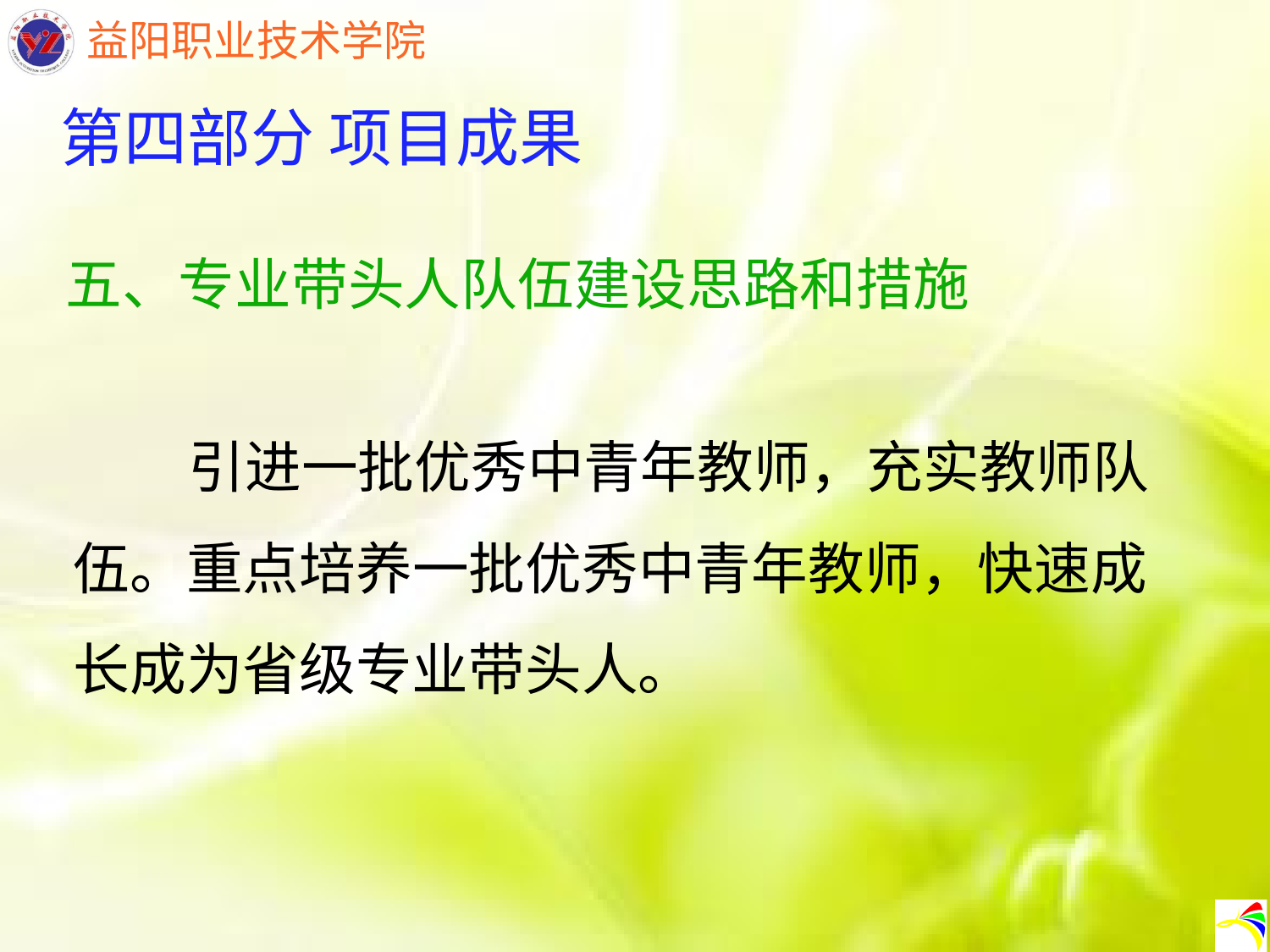

第四部分 项目成果
五、专业带头人队伍建设思路和措施
        引进一批优秀中青年教师，充实教师队伍。重点培养一批优秀中青年教师，快速成长成为省级专业带头人。